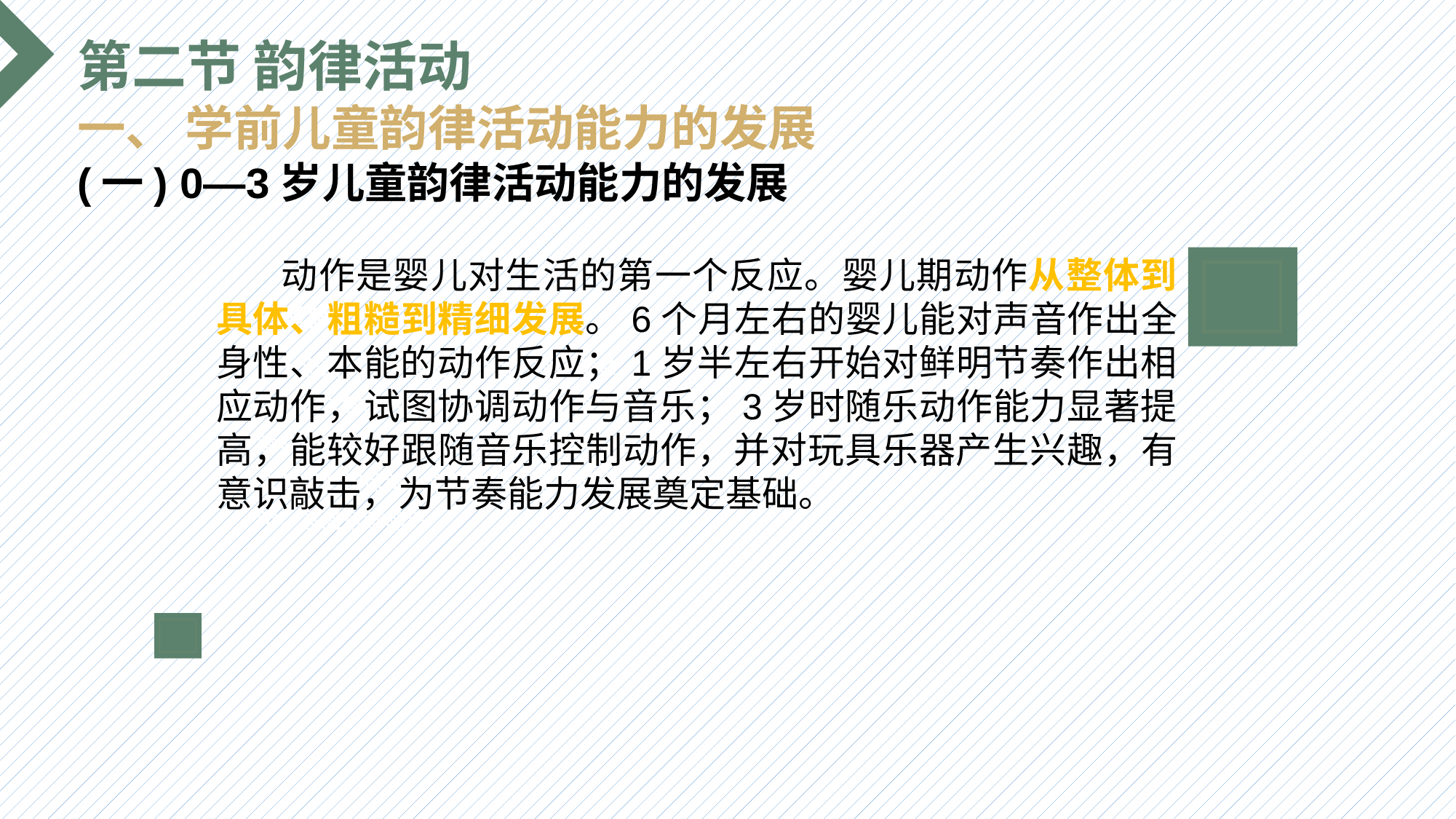

第二节 韵律活动
一、 学前儿童韵律活动能力的发展
(一) 0—3岁儿童韵律活动能力的发展

      动作是婴儿对生活的第一个反应。婴儿期动作从整体到具体、粗糙到精细发展。6个月左右的婴儿能对声音作出全身性、本能的动作反应；1岁半左右开始对鲜明节奏作出相应动作，试图协调动作与音乐；3岁时随乐动作能力显著提高，能较好跟随音乐控制动作，并对玩具乐器产生兴趣，有意识敲击，为节奏能力发展奠定基础。

选题背景
输入您的内容，请简要说明，言简意赅即可输入您的内容，请简要说明，言简意赅即可输入您的内容，请简要说明，言简意赅即可输入您的内容，请简要说明，言简意赅即可